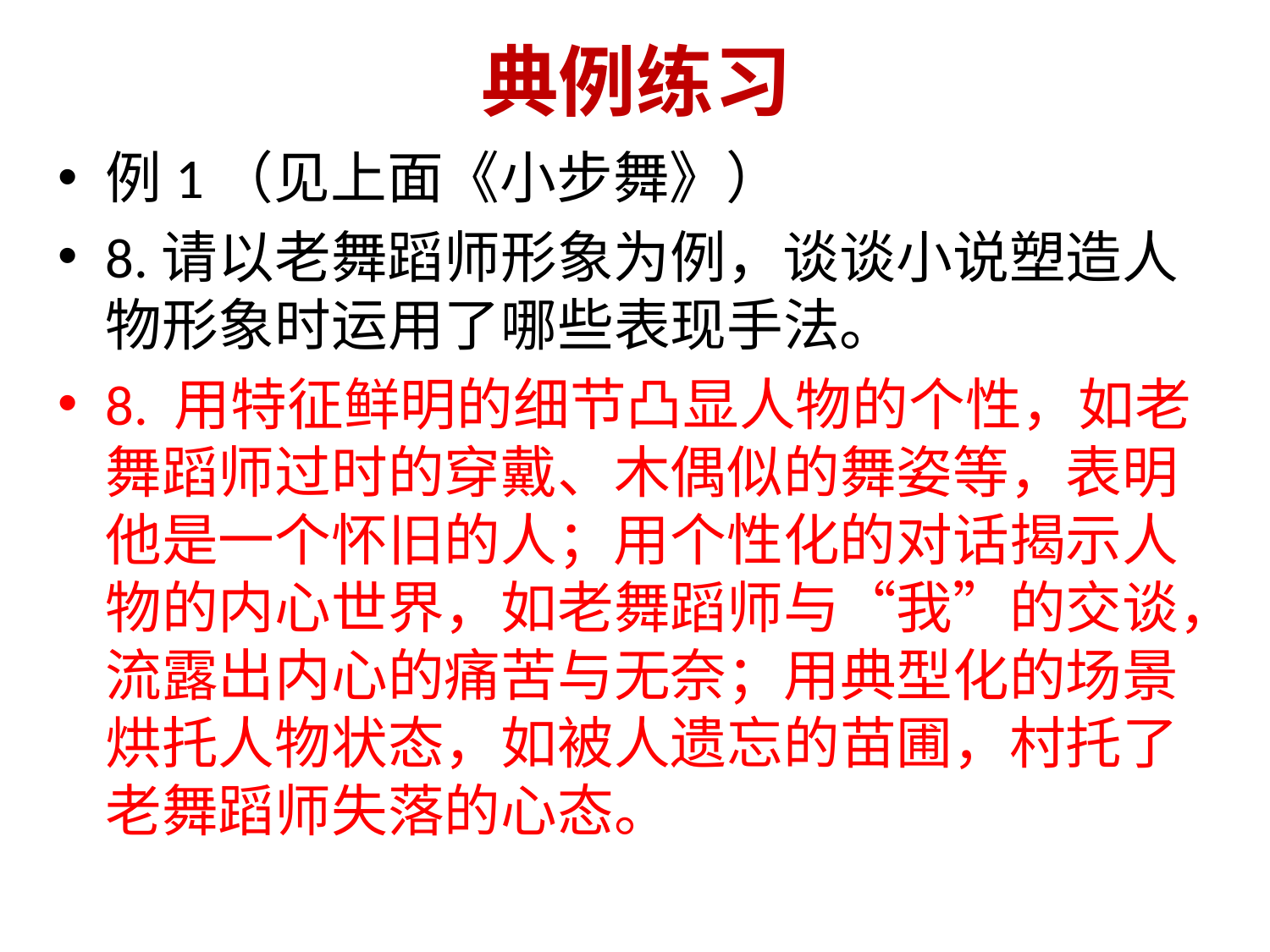

# 典例练习
例1（见上面《小步舞》）
8.请以老舞蹈师形象为例，谈谈小说塑造人物形象时运用了哪些表现手法。
8. 用特征鲜明的细节凸显人物的个性，如老舞蹈师过时的穿戴、木偶似的舞姿等，表明他是一个怀旧的人；用个性化的对话揭示人物的内心世界，如老舞蹈师与“我”的交谈，流露出内心的痛苦与无奈；用典型化的场景烘托人物状态，如被人遗忘的苗圃，村托了老舞蹈师失落的心态。